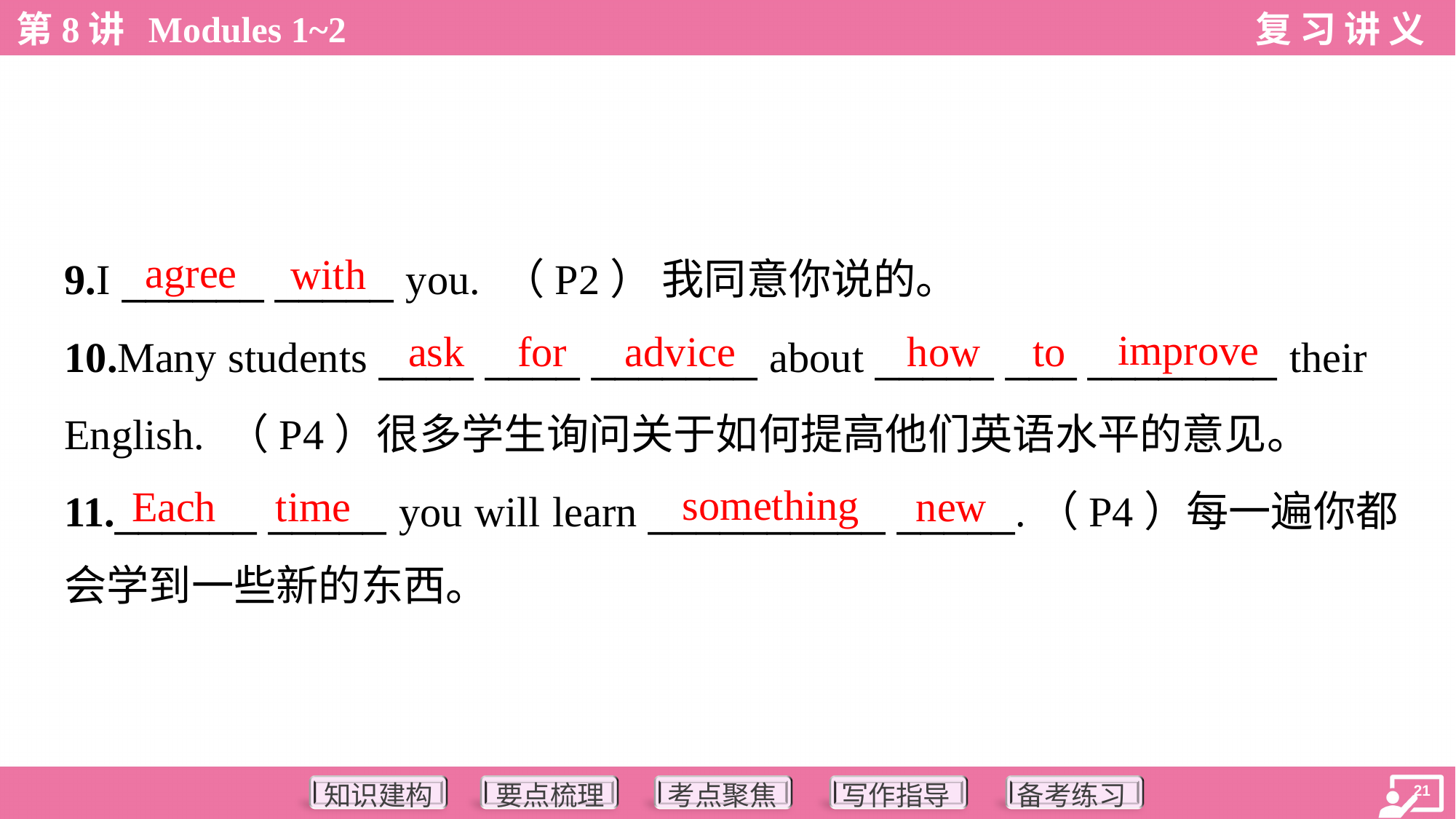

agree
with
9.I ______ _____ you. （P2） 我同意你说的。
10.Many students ____ ____ _______ about _____ ___ ________ their
English. （P4）很多学生询问关于如何提高他们英语水平的意见。
11.______ _____ you will learn __________ _____.（P4）每一遍你都
会学到一些新的东西。
improve
ask
for
advice
how
to
something
Each
time
new